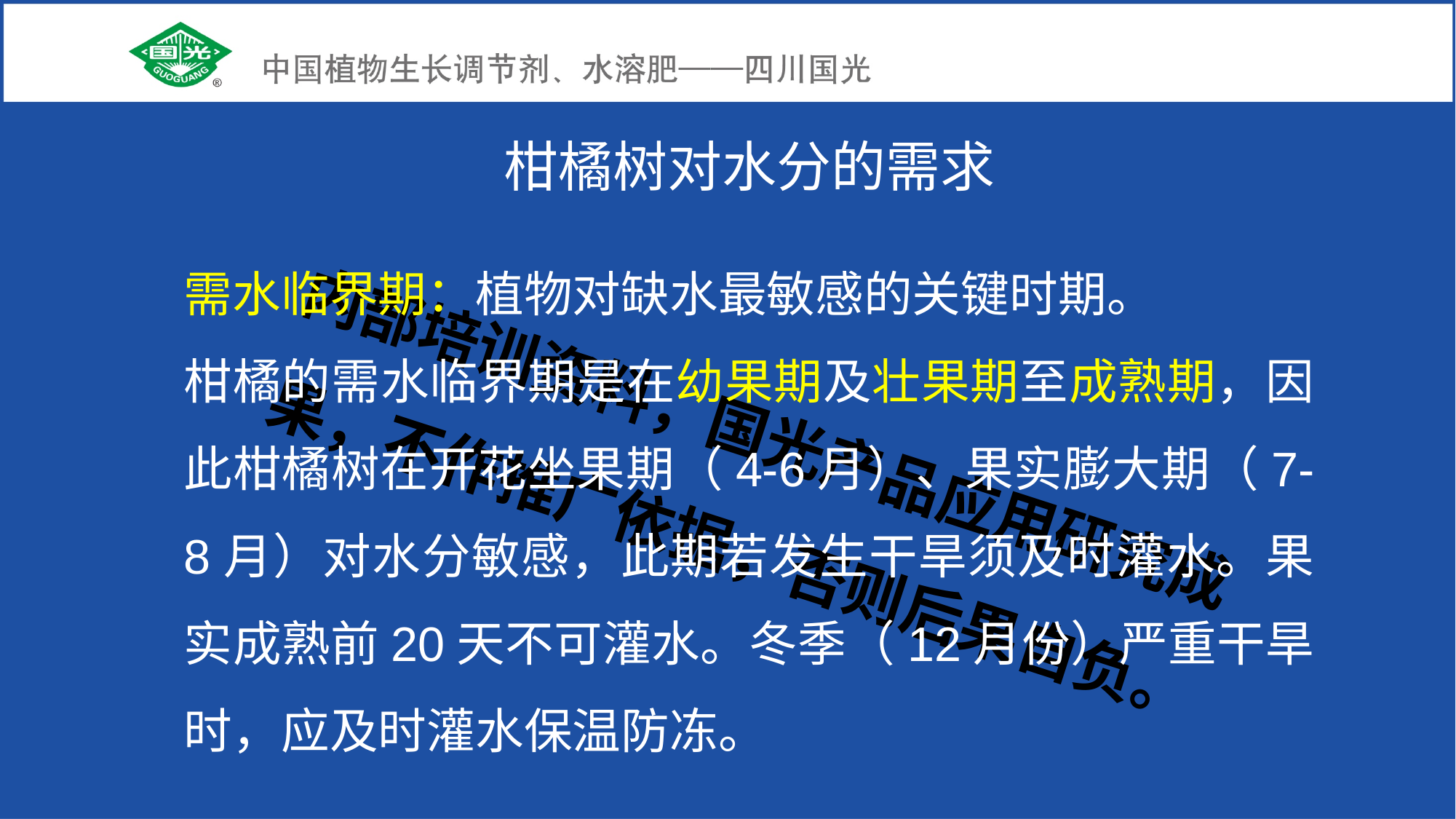

柑橘树对水分的需求
需水临界期：植物对缺水最敏感的关键时期。
柑橘的需水临界期是在幼果期及壮果期至成熟期，因此柑橘树在开花坐果期（4-6月）、果实膨大期（7-8月）对水分敏感，此期若发生干旱须及时灌水。果实成熟前20天不可灌水。冬季（12月份）严重干旱时，应及时灌水保温防冻。